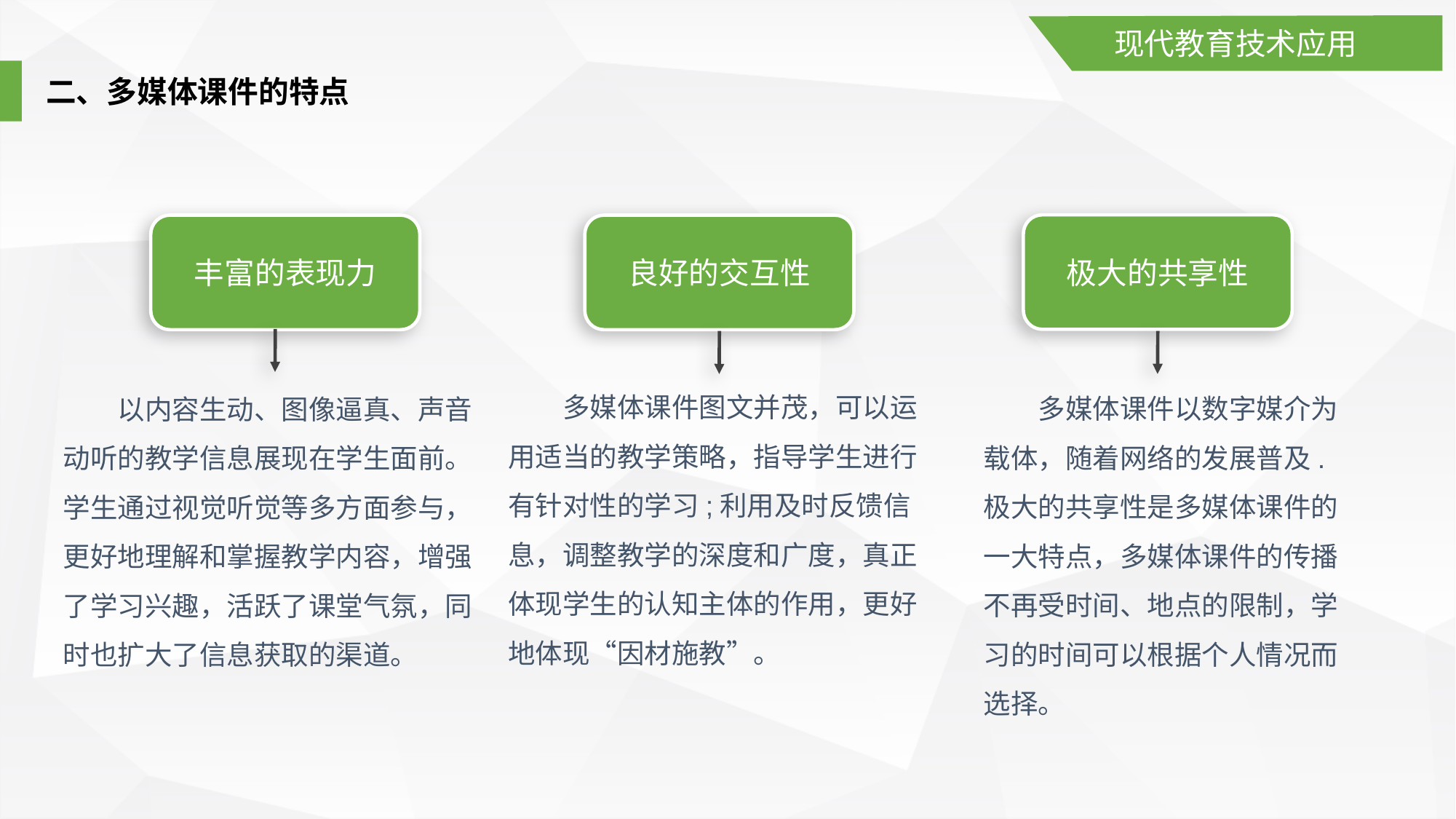

现代教育技术应用

二、多媒体课件的特点
极大的共享性
丰富的表现力
良好的交互性
多媒体课件图文并茂，可以运用适当的教学策略，指导学生进行有针对性的学习;利用及时反馈信息，调整教学的深度和广度，真正体现学生的认知主体的作用，更好地体现“因材施教”。
多媒体课件以数字媒介为载体，随着网络的发展普及.极大的共享性是多媒体课件的一大特点，多媒体课件的传播不再受时间、地点的限制，学习的时间可以根据个人情况而选择。
以内容生动、图像逼真、声音动听的教学信息展现在学生面前。学生通过视觉听觉等多方面参与，更好地理解和掌握教学内容，增强了学习兴趣，活跃了课堂气氛，同时也扩大了信息获取的渠道。